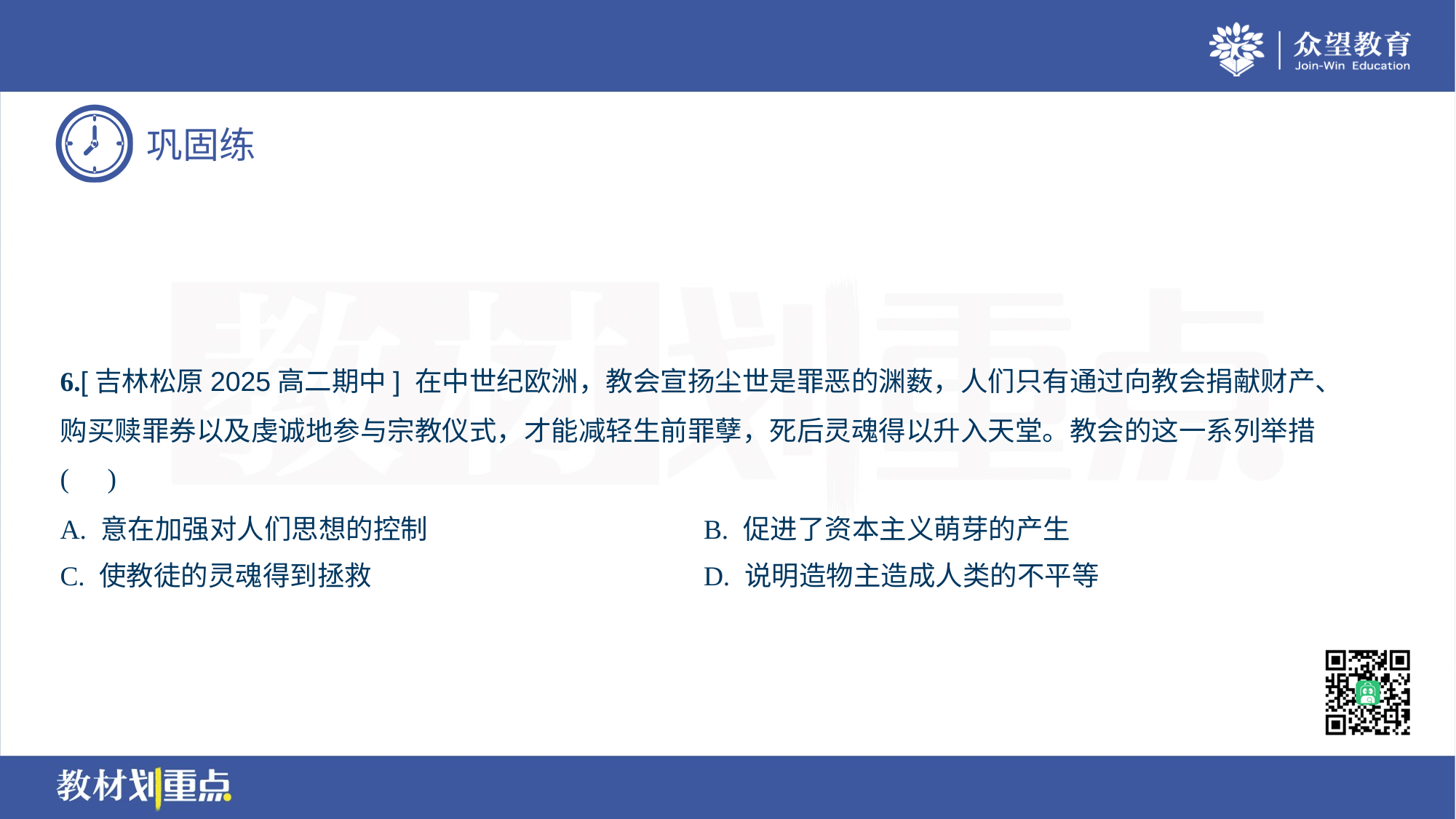

6.[吉林松原2025高二期中] 在中世纪欧洲，教会宣扬尘世是罪恶的渊薮，人们只有通过向教会捐献财产、
购买赎罪券以及虔诚地参与宗教仪式，才能减轻生前罪孽，死后灵魂得以升入天堂。教会的这一系列举措
(     )
A. 意在加强对人们思想的控制	B. 促进了资本主义萌芽的产生
C. 使教徒的灵魂得到拯救	D. 说明造物主造成人类的不平等